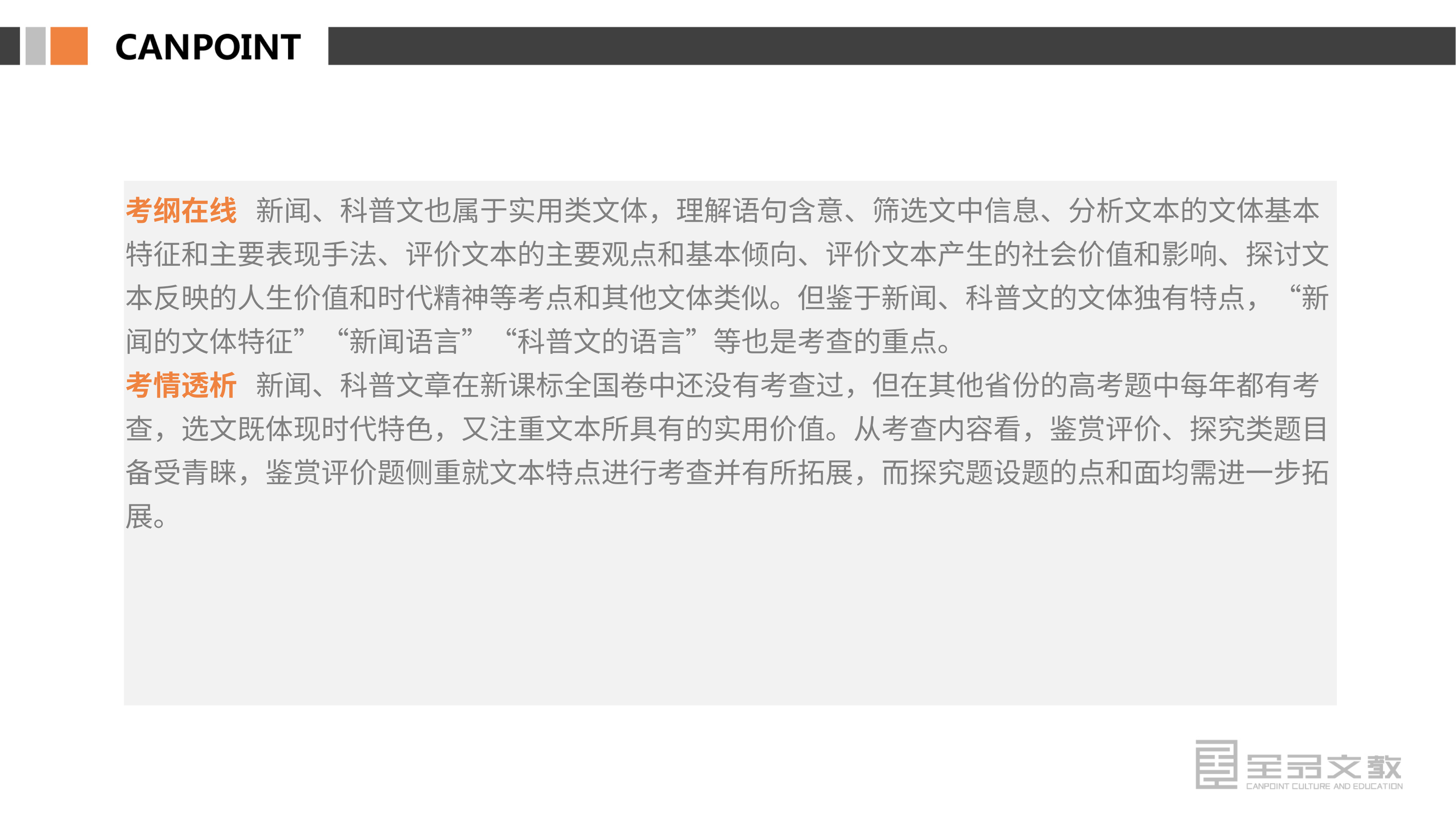

考纲在线   新闻、科普文也属于实用类文体，理解语句含意、筛选文中信息、分析文本的文体基本特征和主要表现手法、评价文本的主要观点和基本倾向、评价文本产生的社会价值和影响、探讨文本反映的人生价值和时代精神等考点和其他文体类似。但鉴于新闻、科普文的文体独有特点，“新闻的文体特征”“新闻语言”“科普文的语言”等也是考查的重点。
考情透析   新闻、科普文章在新课标全国卷中还没有考查过，但在其他省份的高考题中每年都有考查，选文既体现时代特色，又注重文本所具有的实用价值。从考查内容看，鉴赏评价、探究类题目备受青睐，鉴赏评价题侧重就文本特点进行考查并有所拓展，而探究题设题的点和面均需进一步拓展。